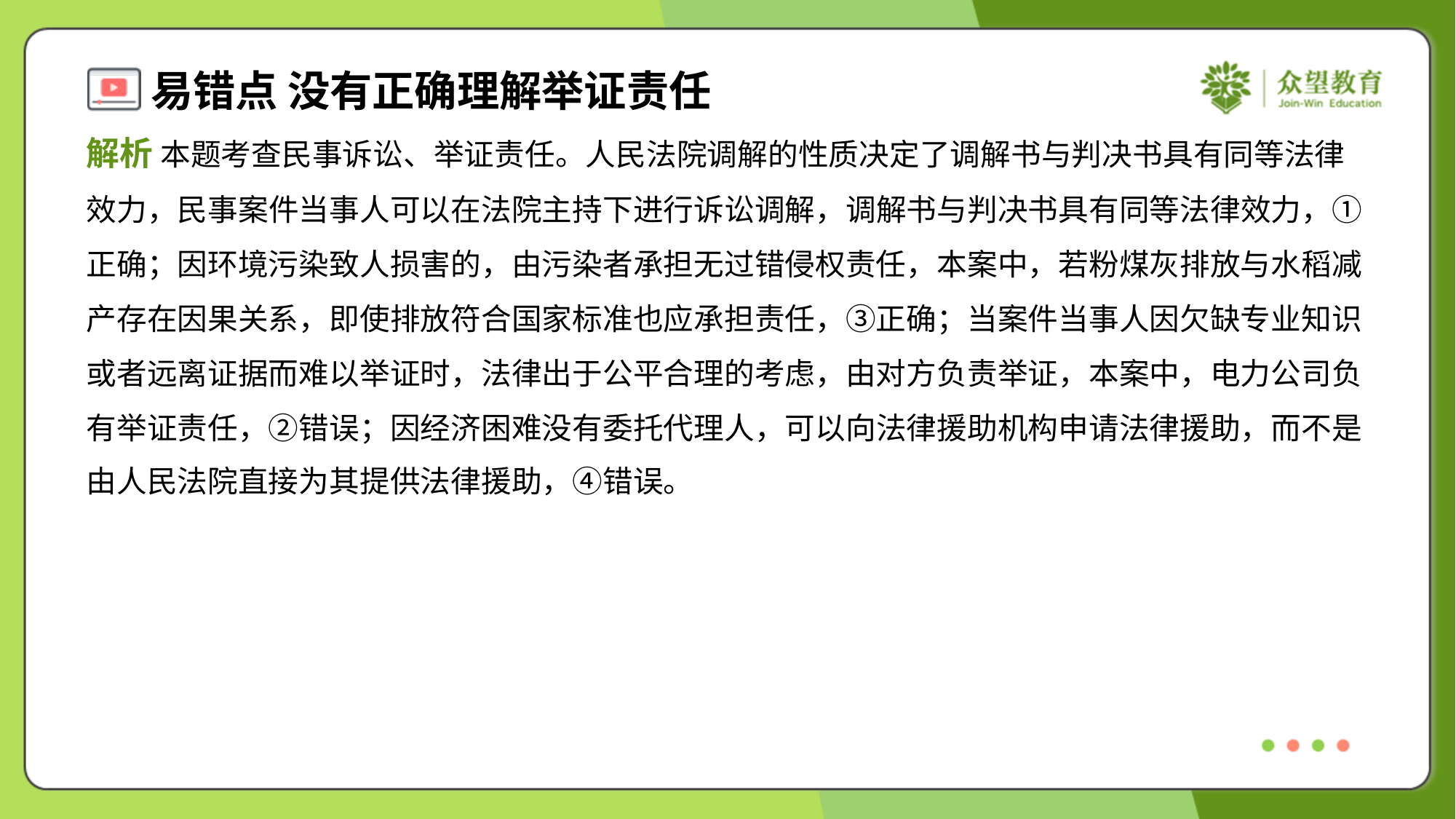

解析 本题考查民事诉讼、举证责任。人民法院调解的性质决定了调解书与判决书具有同等法律
效力，民事案件当事人可以在法院主持下进行诉讼调解，调解书与判决书具有同等法律效力，①
正确；因环境污染致人损害的，由污染者承担无过错侵权责任，本案中，若粉煤灰排放与水稻减
产存在因果关系，即使排放符合国家标准也应承担责任，③正确；当案件当事人因欠缺专业知识
或者远离证据而难以举证时，法律出于公平合理的考虑，由对方负责举证，本案中，电力公司负
有举证责任，②错误；因经济困难没有委托代理人，可以向法律援助机构申请法律援助，而不是
由人民法院直接为其提供法律援助，④错误。